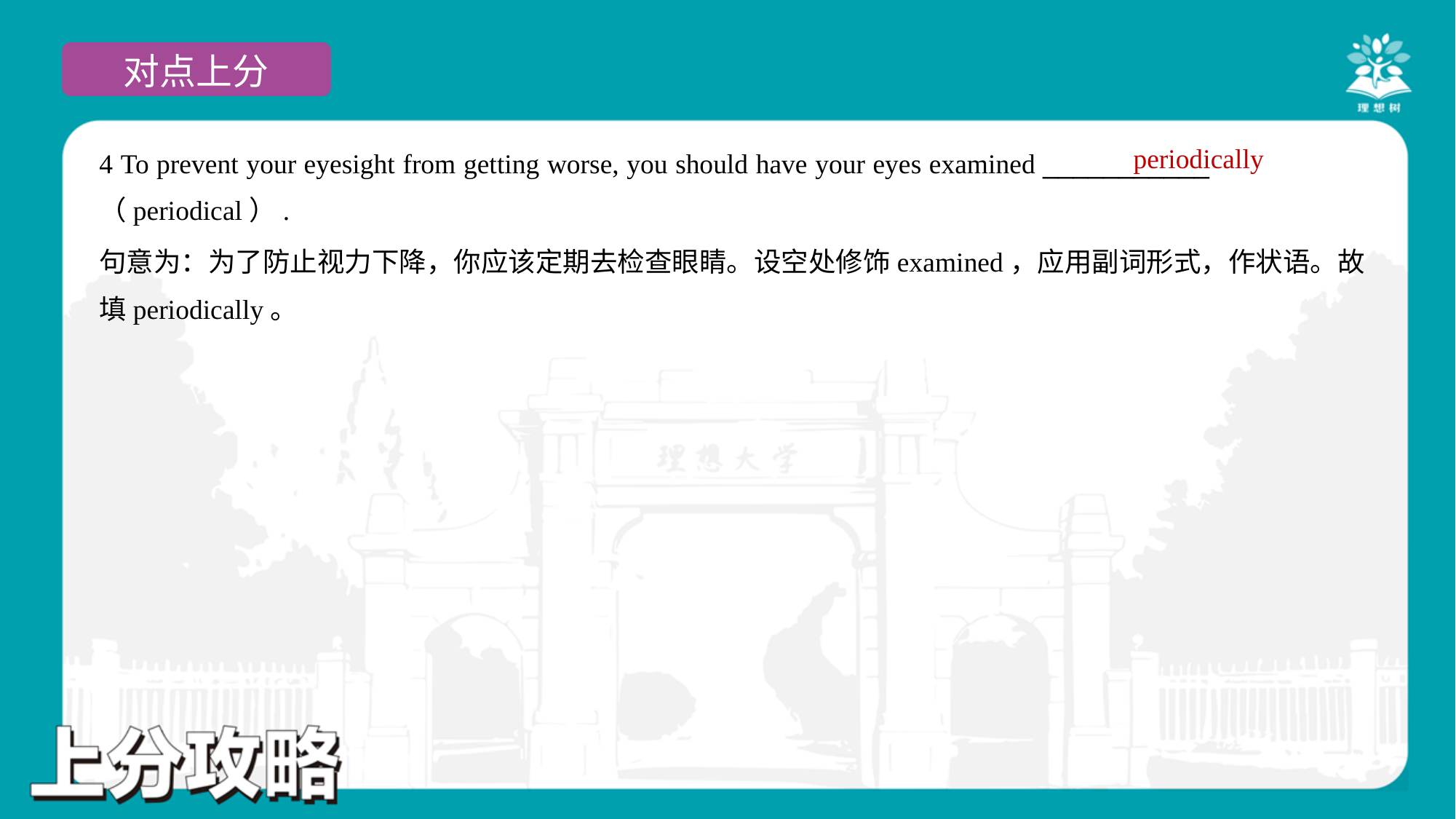

periodically
4 To prevent your eyesight from getting worse, you should have your eyes examined ___________
（periodical）.
句意为：为了防止视力下降，你应该定期去检查眼睛。设空处修饰examined，应用副词形式，作状语。故
填periodically。